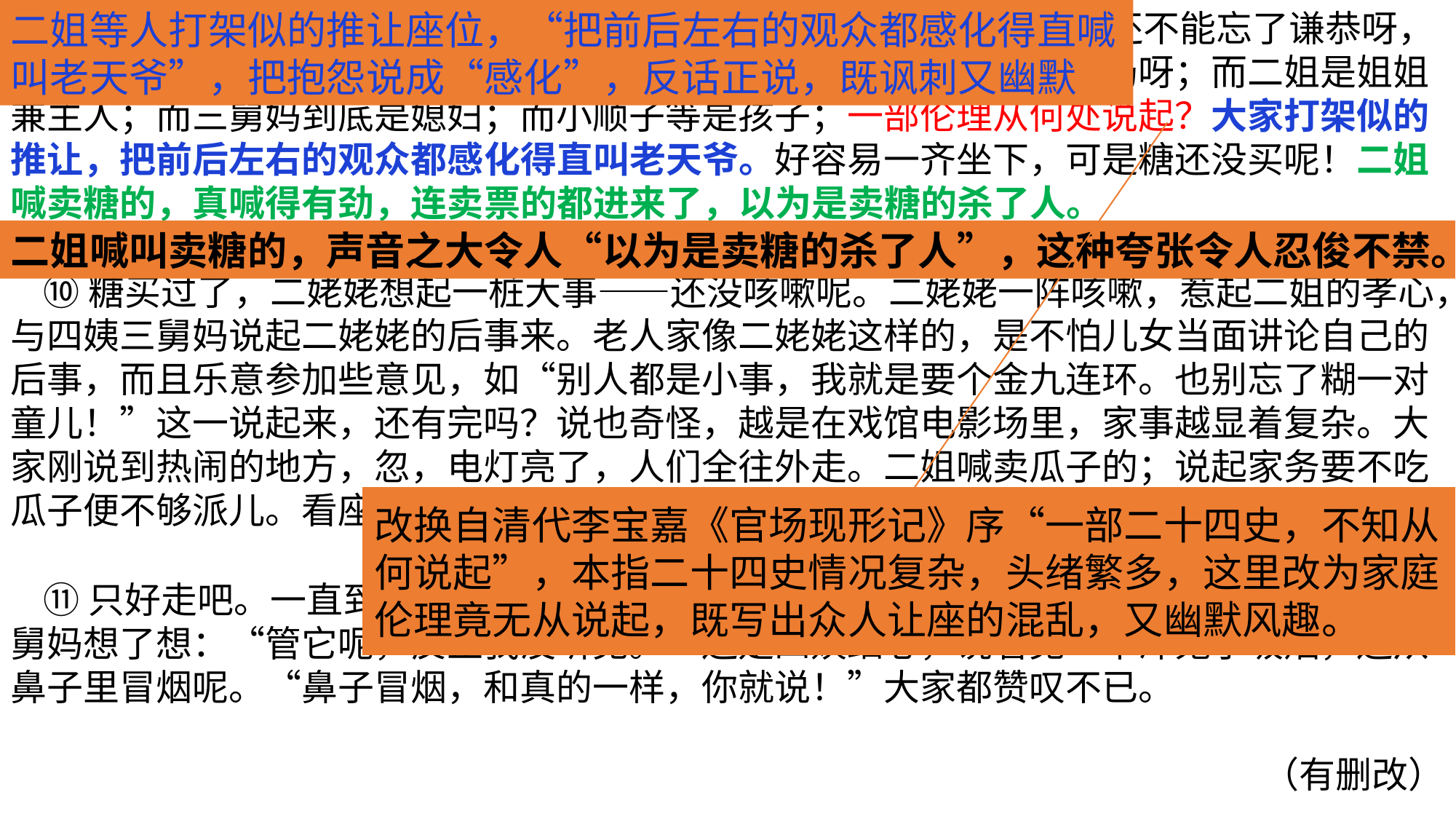

⑨直到看座的电筒中的电已使净，大家才一狠心找到了座。不过，还不能忘了谦恭呀，况且是在公共场所。二姥姥年高有德，当然往里坐。可是四姨是姑奶奶呀；而二姐是姐姐兼主人；而三舅妈到底是媳妇；而小顺子等是孩子；一部伦理从何处说起？大家打架似的推让，把前后左右的观众都感化得直叫老天爷。好容易一齐坐下，可是糖还没买呢！二姐喊卖糖的，真喊得有劲，连卖票的都进来了，以为是卖糖的杀了人。
    ⑩糖买过了，二姥姥想起一桩大事——还没咳嗽呢。二姥姥一阵咳嗽，惹起二姐的孝心，与四姨三舅妈说起二姥姥的后事来。老人家像二姥姥这样的，是不怕儿女当面讲论自己的后事，而且乐意参加些意见，如“别人都是小事，我就是要个金九连环。也别忘了糊一对童儿！”这一说起来，还有完吗？说也奇怪，越是在戏馆电影场里，家事越显着复杂。大家刚说到热闹的地方，忽，电灯亮了，人们全往外走。二姐喊卖瓜子的；说起家务要不吃瓜子便不够派儿。看座的过来了，“这场完了，晚场八点才开呢。”
    ⑪只好走吧。一直到二姥姥睡了觉，二姐才想起问：“有声电影到底怎么说来着？”三舅妈想了想：“管它呢，反正我没听见。”还是四姨细心，说看见一个洋鬼子吸烟，还从鼻子里冒烟呢。“鼻子冒烟，和真的一样，你就说！”大家都赞叹不已。
（有删改）
二姐等人打架似的推让座位，“把前后左右的观众都感化得直喊叫老天爷”，把抱怨说成“感化”，反话正说，既讽刺又幽默
二姐喊叫卖糖的，声音之大令人“以为是卖糖的杀了人”，这种夸张令人忍俊不禁。
改换自清代李宝嘉《官场现形记》序“一部二十四史，不知从何说起”，本指二十四史情况复杂，头绪繁多，这里改为家庭伦理竟无从说起，既写出众人让座的混乱，又幽默风趣。